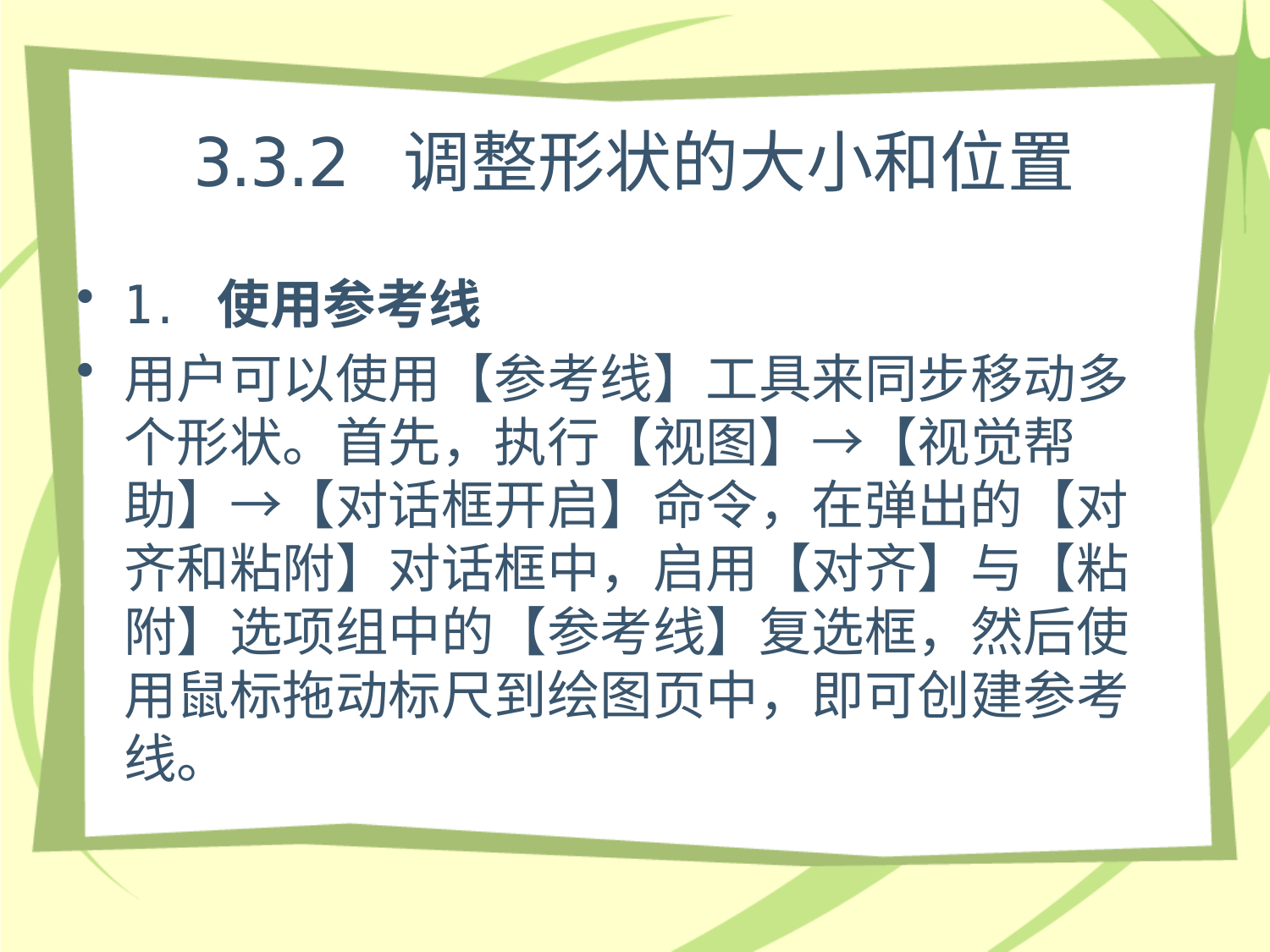

# 3.3.2  调整形状的大小和位置
1.  使用参考线
用户可以使用【参考线】工具来同步移动多个形状。首先，执行【视图】→【视觉帮助】→【对话框开启】命令，在弹出的【对齐和粘附】对话框中，启用【对齐】与【粘附】选项组中的【参考线】复选框，然后使用鼠标拖动标尺到绘图页中，即可创建参考线。